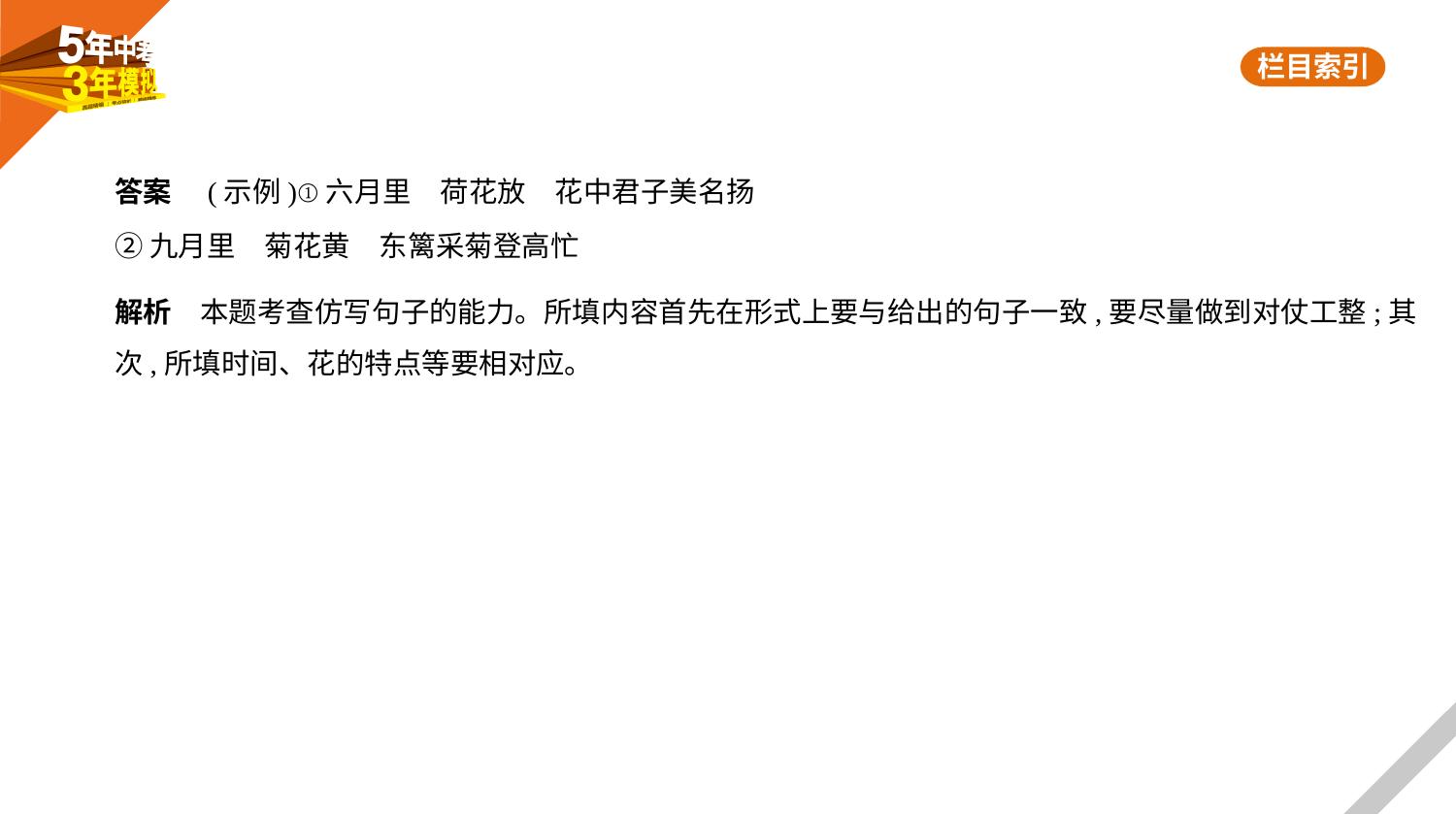

答案　(示例)①六月里　荷花放　花中君子美名扬
②九月里　菊花黄　东篱采菊登高忙
解析　本题考查仿写句子的能力。所填内容首先在形式上要与给出的句子一致,要尽量做到对仗工整;其
次,所填时间、花的特点等要相对应。